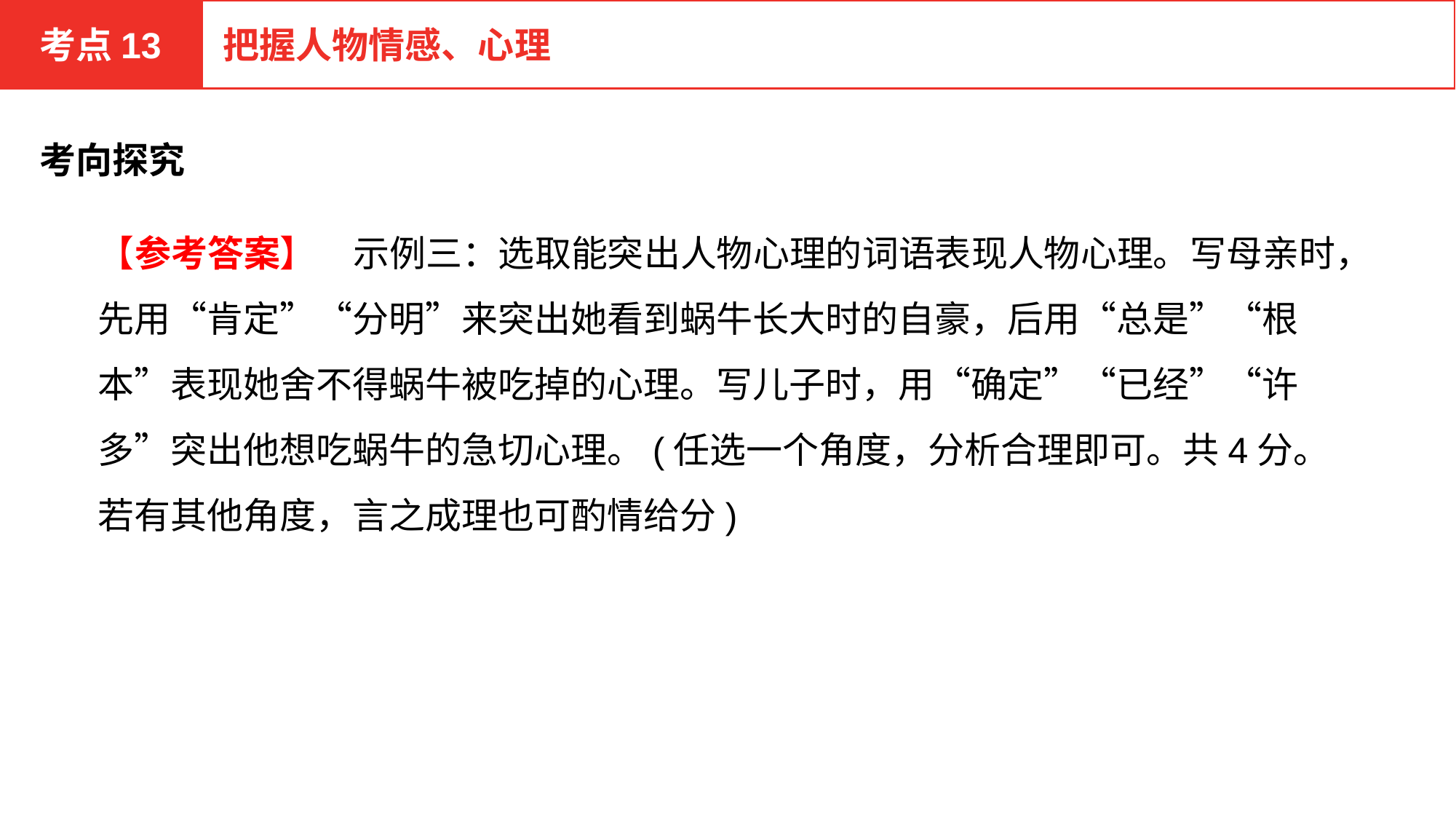

考点13
把握人物情感、心理
考向探究

【参考答案】　示例三：选取能突出人物心理的词语表现人物心理。写母亲时，先用“肯定”“分明”来突出她看到蜗牛长大时的自豪，后用“总是”“根本”表现她舍不得蜗牛被吃掉的心理。写儿子时，用“确定”“已经”“许多”突出他想吃蜗牛的急切心理。(任选一个角度，分析合理即可。共4分。若有其他角度，言之成理也可酌情给分)